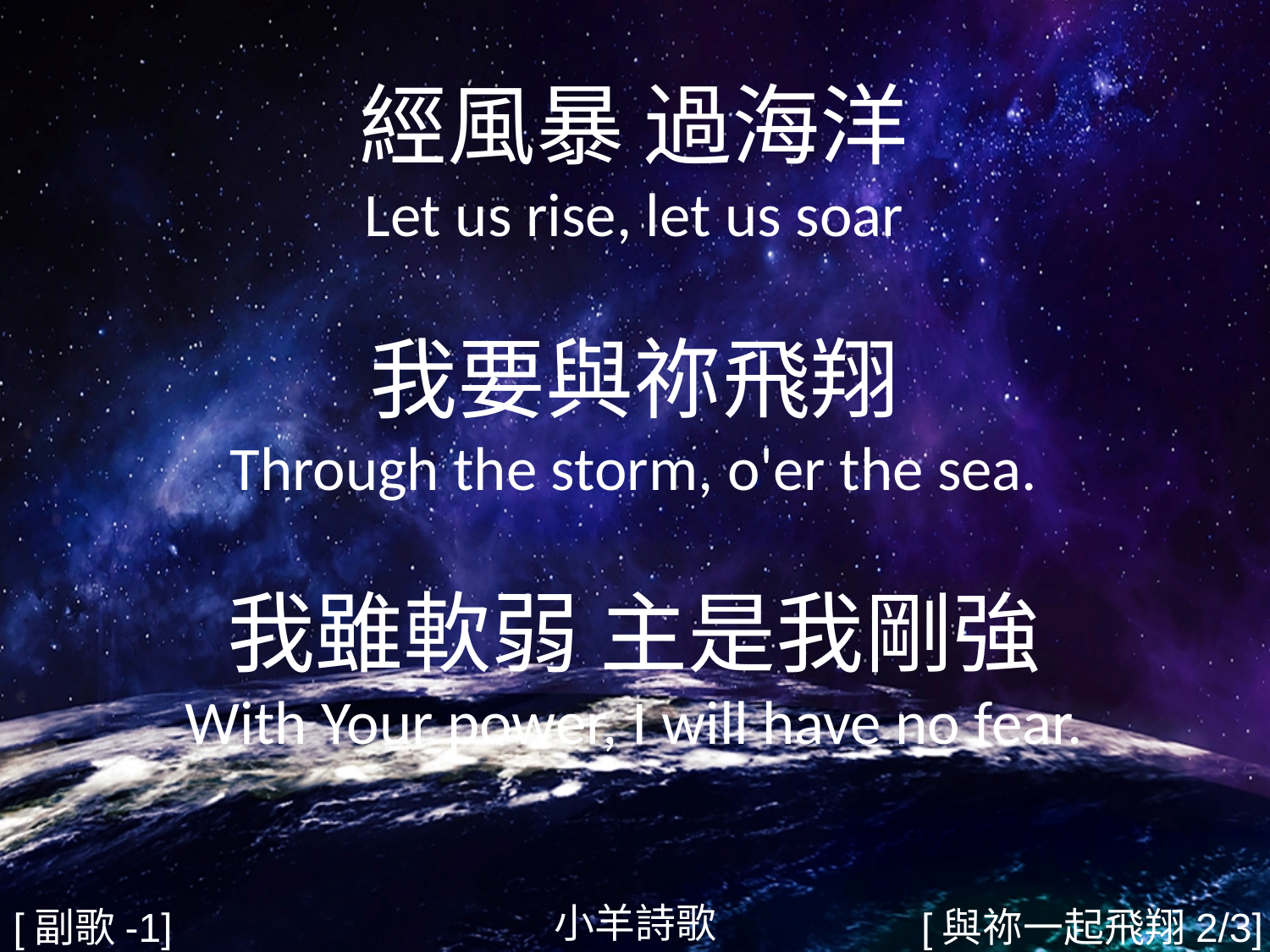

經風暴 過海洋
Let us rise, let us soar

我要與祢飛翔
Through the storm, o'er the sea.

我雖軟弱 主是我剛強
With Your power, I will have no fear.
#

小羊詩歌
[副歌-1]
[與祢一起飛翔2/3]